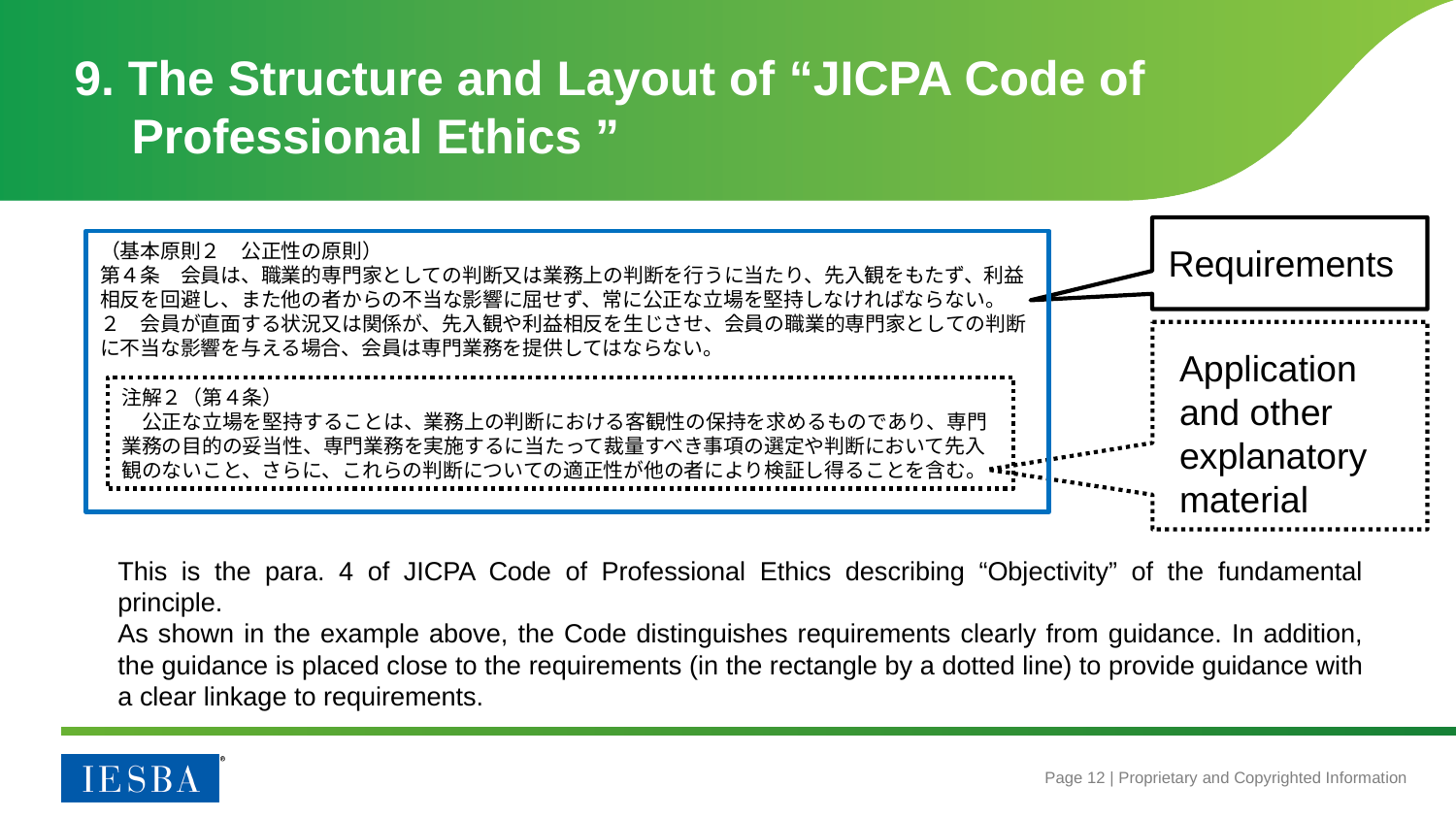

# 9. The Structure and Layout of “JICPA Code of Professional Ethics ”

（基本原則２　公正性の原則）
第４条　会員は、職業的専門家としての判断又は業務上の判断を行うに当たり、先入観をもたず、利益相反を回避し、また他の者からの不当な影響に屈せず、常に公正な立場を堅持しなければならない。
２　会員が直面する状況又は関係が、先入観や利益相反を生じさせ、会員の職業的専門家としての判断に不当な影響を与える場合、会員は専門業務を提供してはならない。

Requirements

Application and other explanatory material
注解２（第４条）
　公正な立場を堅持することは、業務上の判断における客観性の保持を求めるものであり、専門業務の目的の妥当性、専門業務を実施するに当たって裁量すべき事項の選定や判断において先入観のないこと、さらに、これらの判断についての適正性が他の者により検証し得ることを含む。
This is the para. 4 of JICPA Code of Professional Ethics describing “Objectivity” of the fundamental principle.
As shown in the example above, the Code distinguishes requirements clearly from guidance. In addition, the guidance is placed close to the requirements (in the rectangle by a dotted line) to provide guidance with a clear linkage to requirements.